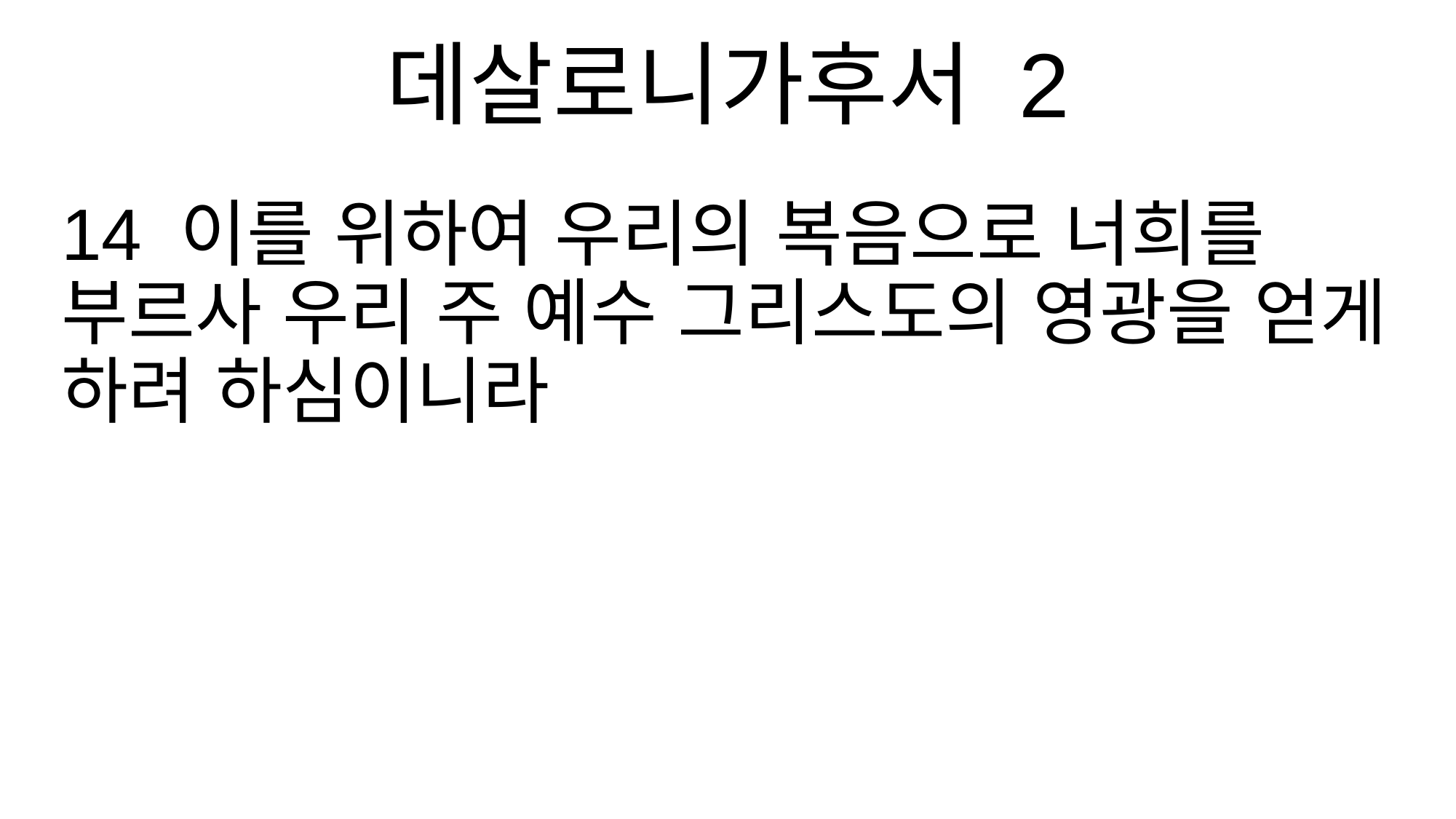

데살로니가후서 2
14 이를 위하여 우리의 복음으로 너희를 부르사 우리 주 예수 그리스도의 영광을 얻게 하려 하심이니라